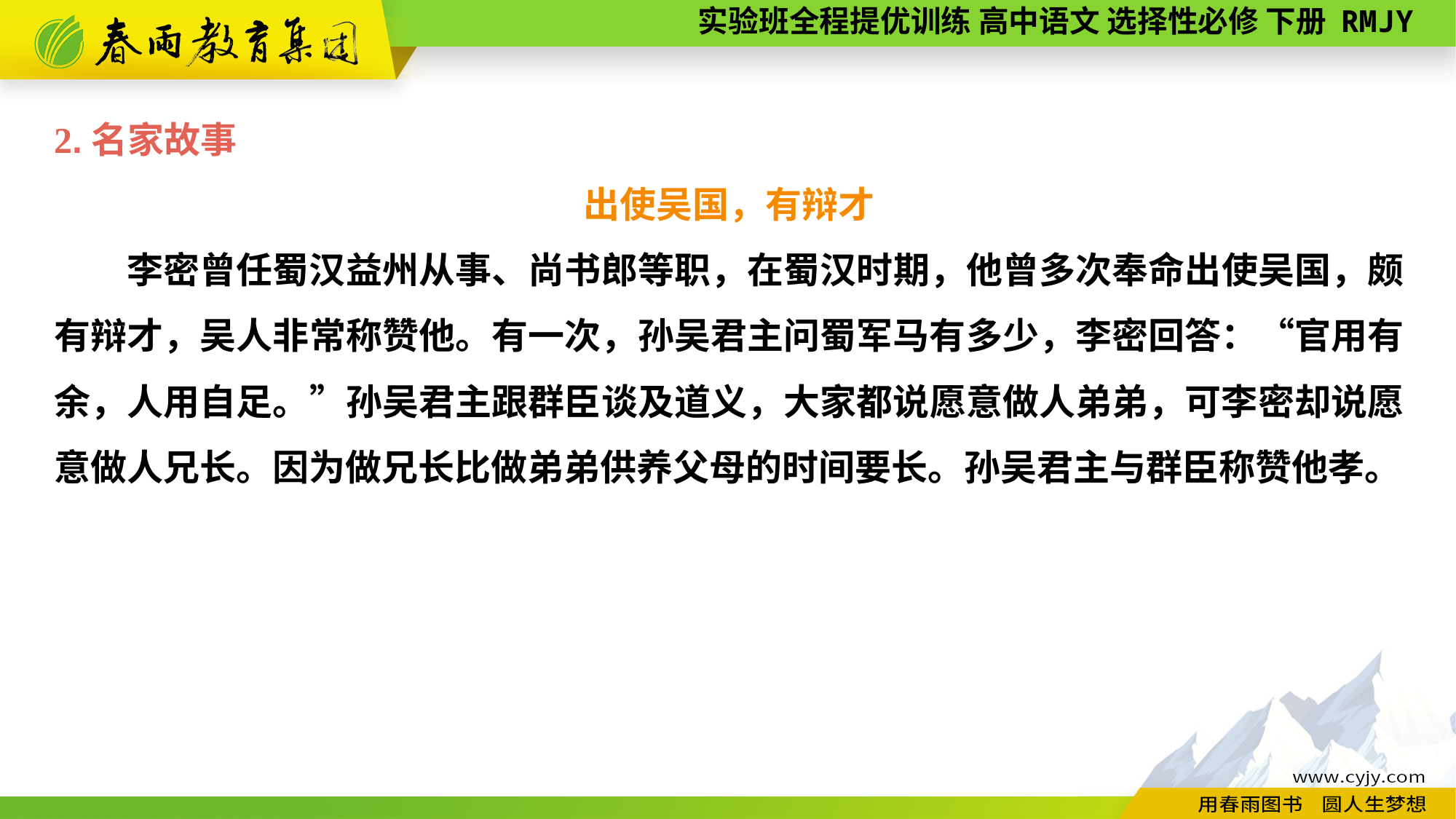

2.名家故事
出使吴国，有辩才
李密曾任蜀汉益州从事、尚书郎等职，在蜀汉时期，他曾多次奉命出使吴国，颇有辩才，吴人非常称赞他。有一次，孙吴君主问蜀军马有多少，李密回答：“官用有余，人用自足。”孙吴君主跟群臣谈及道义，大家都说愿意做人弟弟，可李密却说愿意做人兄长。因为做兄长比做弟弟供养父母的时间要长。孙吴君主与群臣称赞他孝。